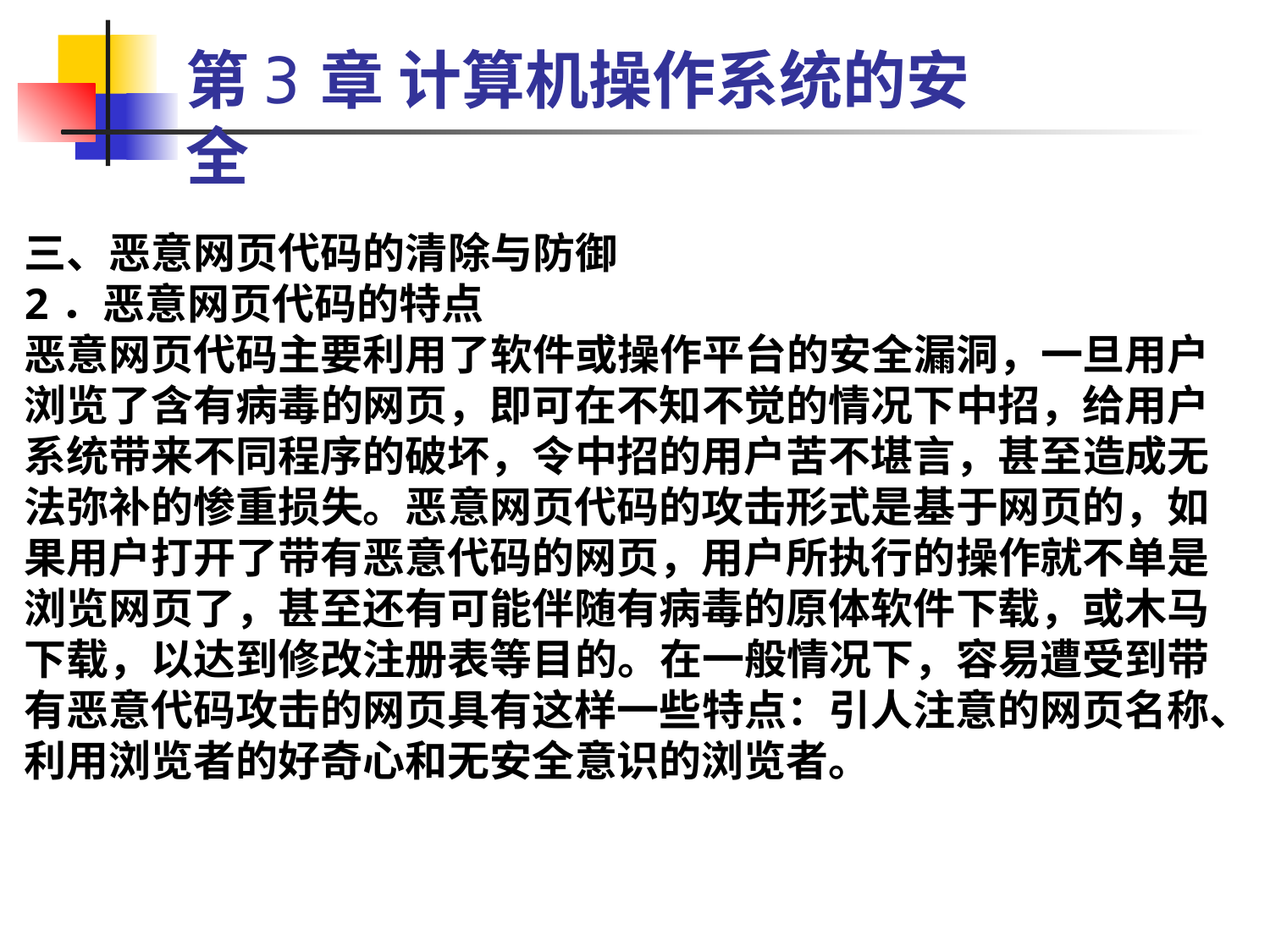

第3章 计算机操作系统的安全
三、恶意网页代码的清除与防御
2．恶意网页代码的特点
恶意网页代码主要利用了软件或操作平台的安全漏洞，一旦用户浏览了含有病毒的网页，即可在不知不觉的情况下中招，给用户系统带来不同程序的破坏，令中招的用户苦不堪言，甚至造成无法弥补的惨重损失。恶意网页代码的攻击形式是基于网页的，如果用户打开了带有恶意代码的网页，用户所执行的操作就不单是浏览网页了，甚至还有可能伴随有病毒的原体软件下载，或木马下载，以达到修改注册表等目的。在一般情况下，容易遭受到带有恶意代码攻击的网页具有这样一些特点：引人注意的网页名称、利用浏览者的好奇心和无安全意识的浏览者。